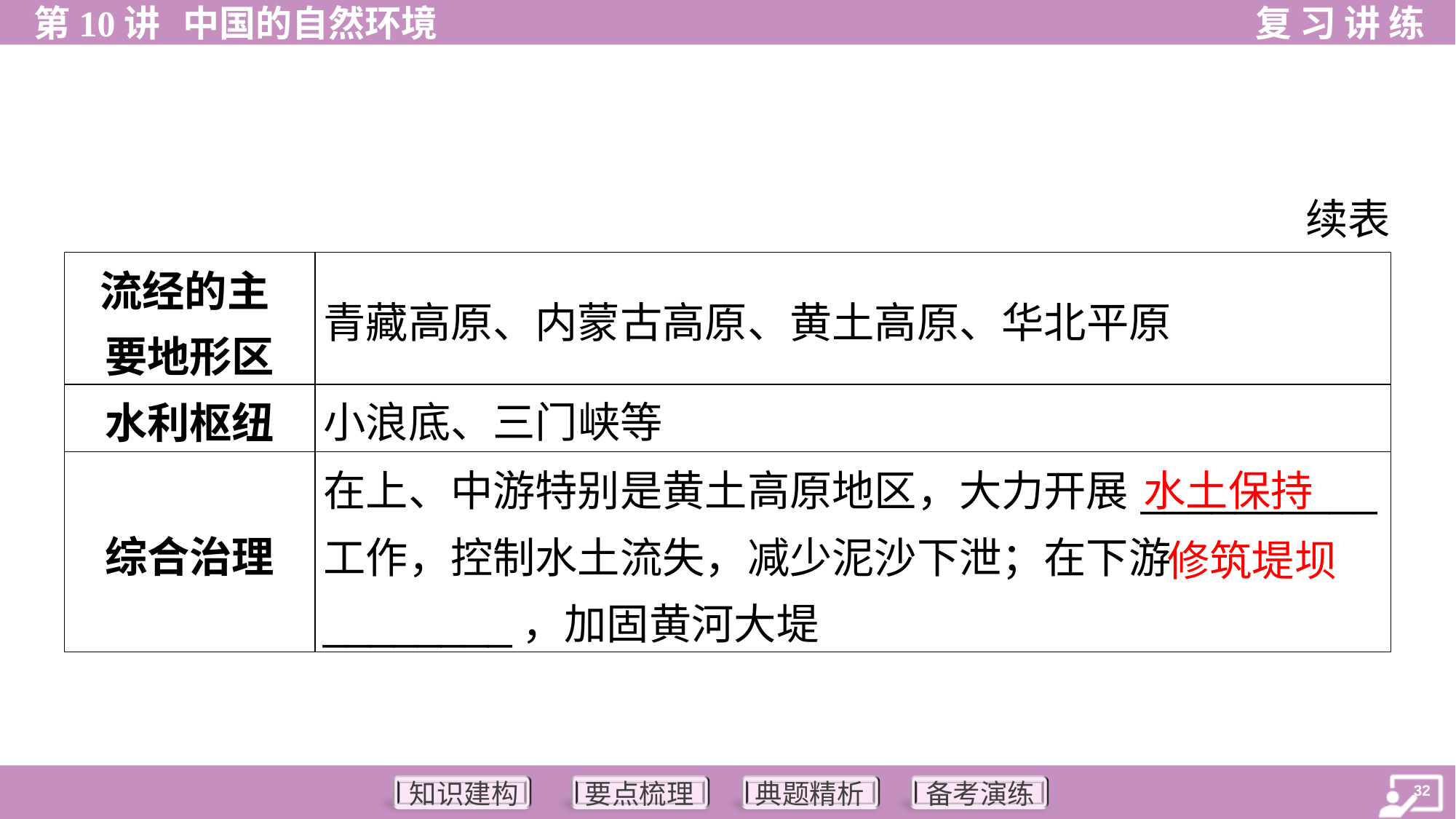

续表
| 流经的主 要地形区 | 青藏高原、内蒙古高原、黄土高原、华北平原 |
| --- | --- |
| 水利枢纽 | 小浪底、三门峡等 |
| 综合治理 | 在上、中游特别是黄土高原地区，大力开展\_\_\_\_\_\_\_\_\_\_ 工作，控制水土流失，减少泥沙下泄；在下游\_\_\_\_\_\_\_\_，加固黄河大堤 |
水土保持
修筑堤坝